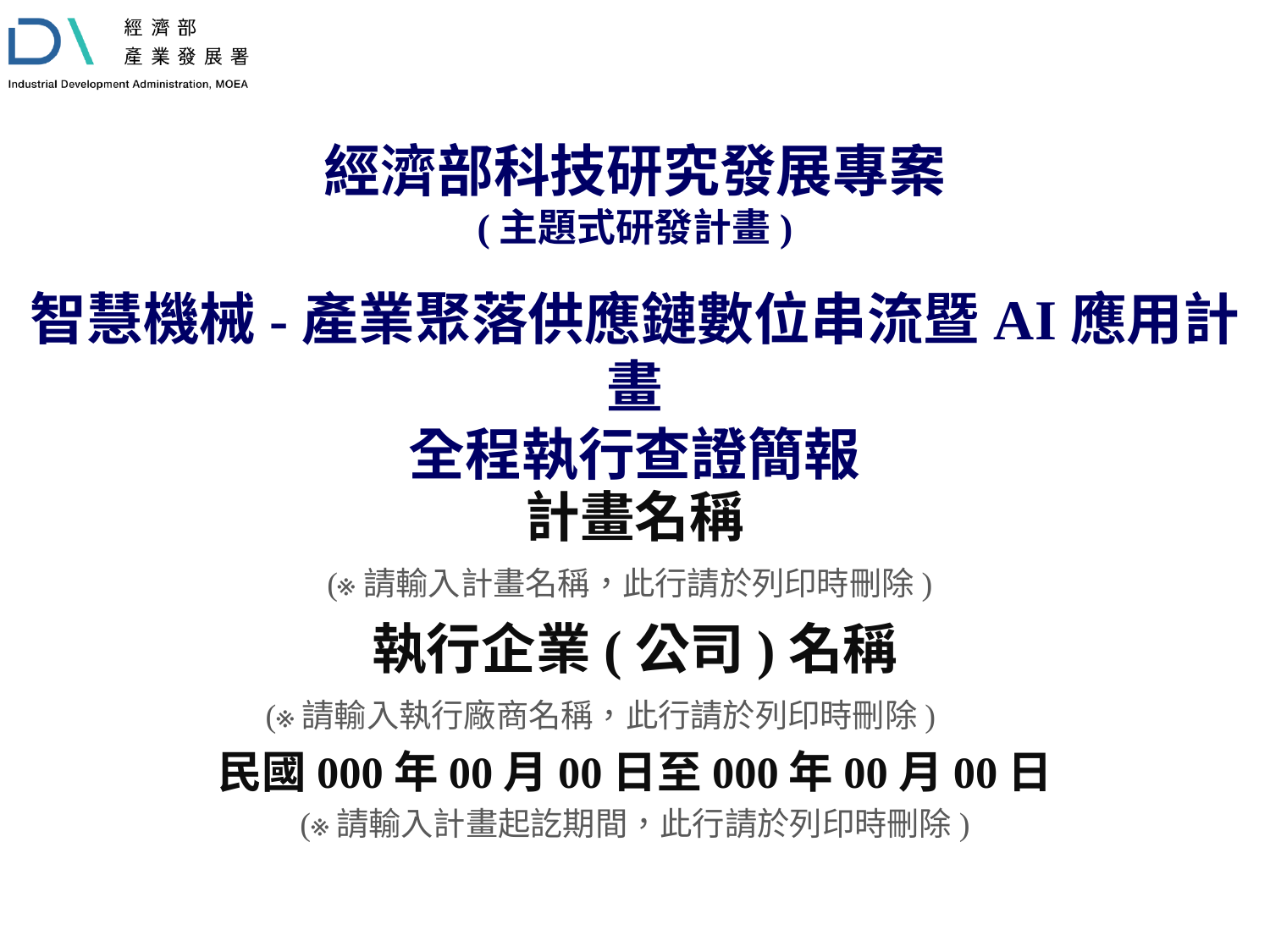

# 經濟部科技研究發展專案 (主題式研發計畫) 智慧機械-產業聚落供應鏈數位串流暨AI應用計畫 全程執行查證簡報
計畫名稱
(※請輸入計畫名稱，此行請於列印時刪除)
執行企業(公司)名稱
(※請輸入執行廠商名稱，此行請於列印時刪除)
民國000年00月00日至000年00月00日
(※請輸入計畫起訖期間，此行請於列印時刪除)